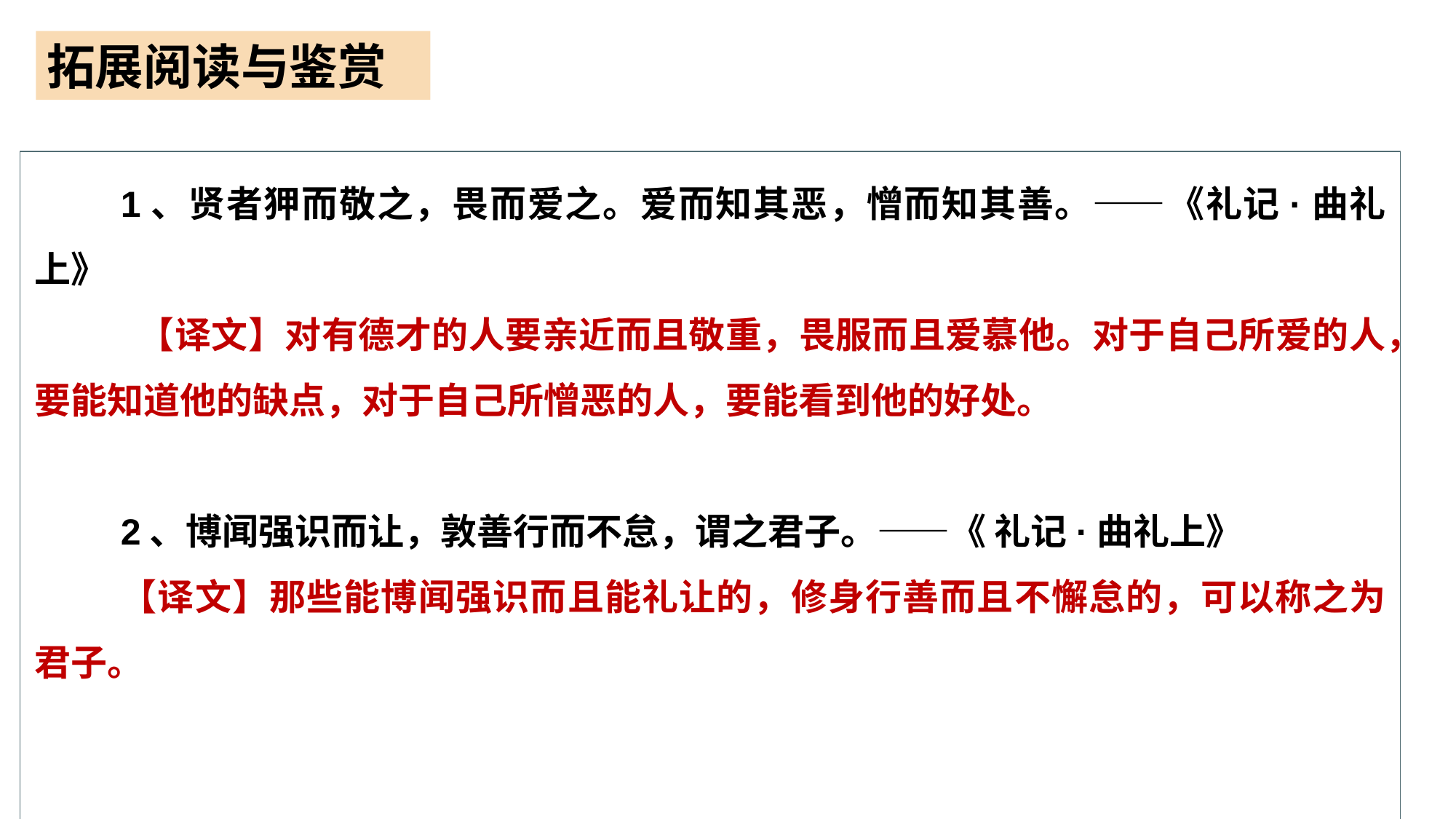

拓展阅读与鉴赏
1、贤者狎而敬之，畏而爱之。爱而知其恶，憎而知其善。——《礼记·曲礼上》
 【译文】对有德才的人要亲近而且敬重，畏服而且爱慕他。对于自己所爱的人，要能知道他的缺点，对于自己所憎恶的人，要能看到他的好处。

2、博闻强识而让，敦善行而不怠，谓之君子。——《 礼记·曲礼上》
【译文】那些能博闻强识而且能礼让的，修身行善而且不懈怠的，可以称之为君子。